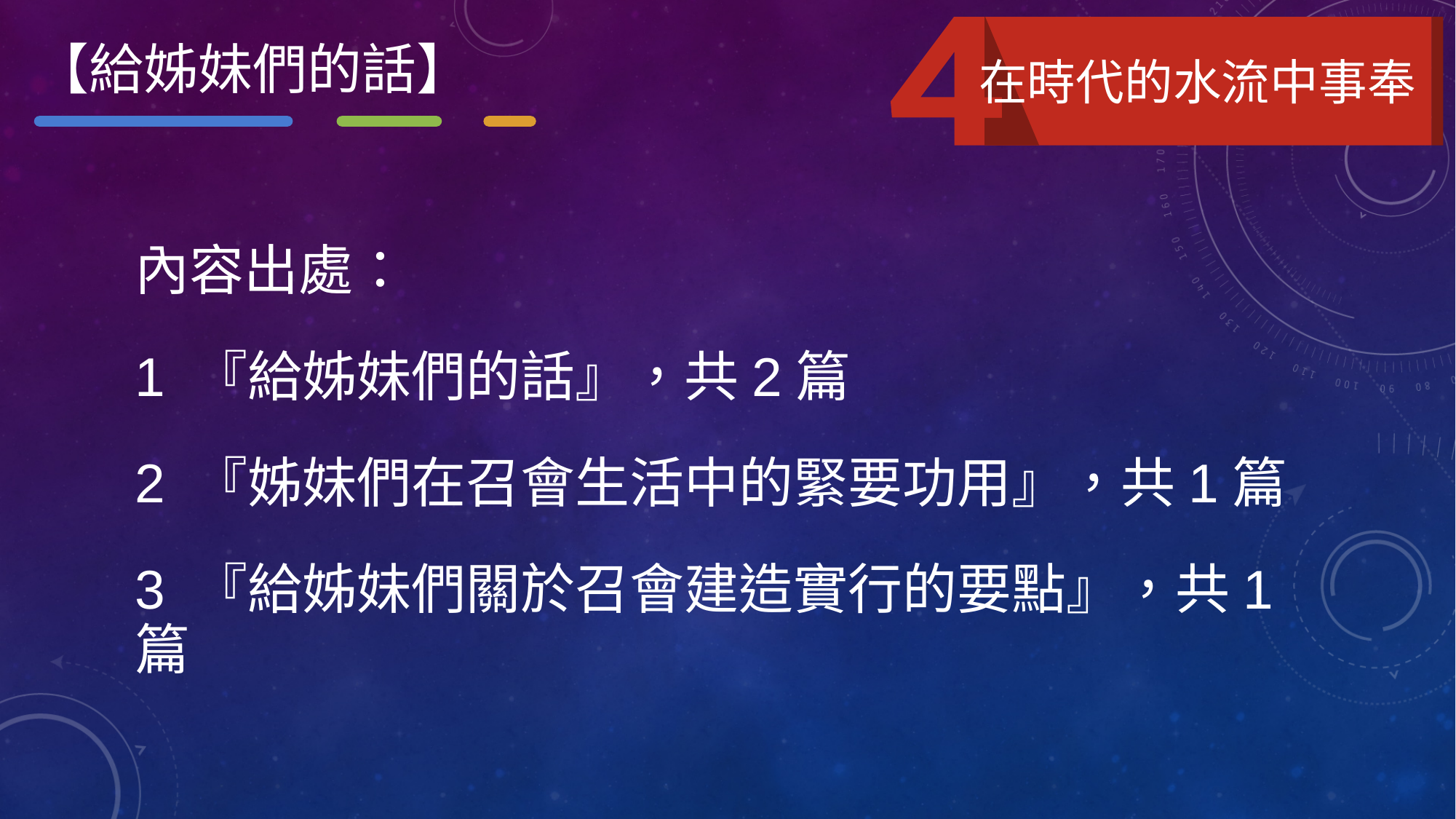

【給姊妹們的話】
在時代的水流中事奉

內容出處：
1 『給姊妹們的話』，共2篇
2 『姊妹們在召會生活中的緊要功用』，共1篇
3 『給姊妹們關於召會建造實行的要點』，共1篇